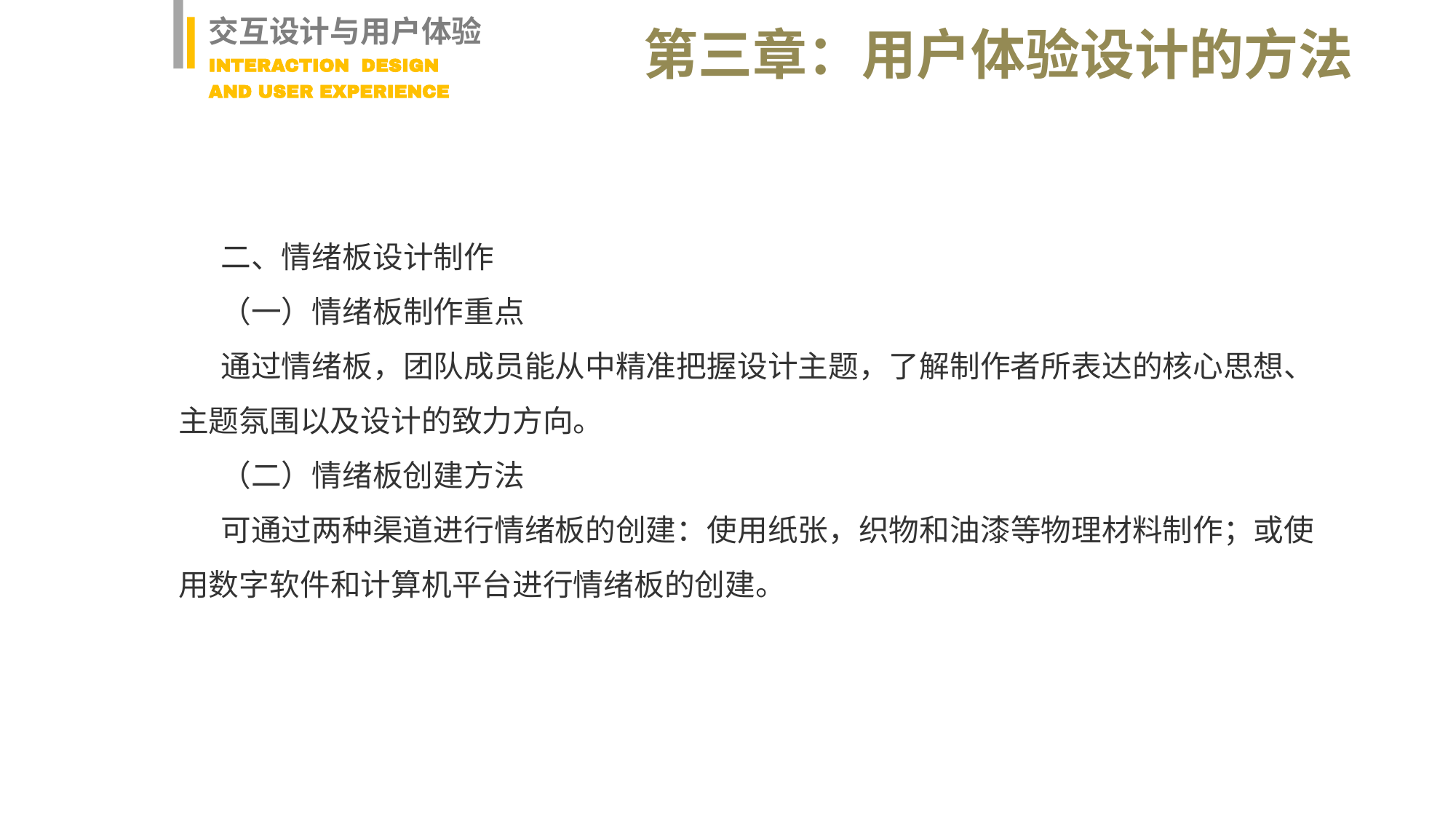

交互设计与用户体验
INTERACTION  DESIGN
AND USER EXPERIENCE
第三章：用户体验设计的方法

二、情绪板设计制作
（一）情绪板制作重点
通过情绪板，团队成员能从中精准把握设计主题，了解制作者所表达的核心思想、主题氛围以及设计的致力方向。
（二）情绪板创建方法
可通过两种渠道进行情绪板的创建：使用纸张，织物和油漆等物理材料制作；或使用数字软件和计算机平台进行情绪板的创建。